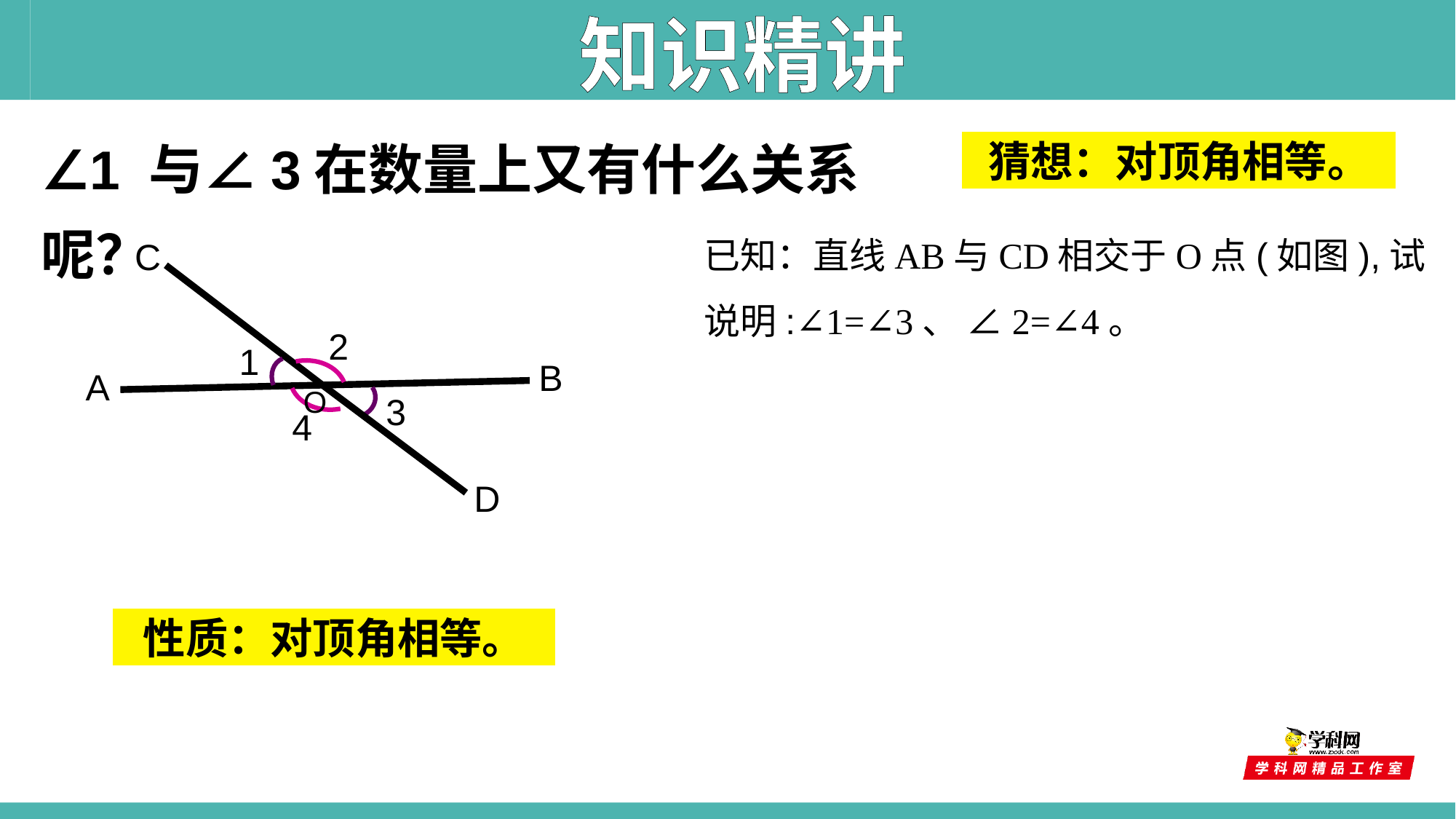

知识精讲
∠1 与∠3在数量上又有什么关系呢？
猜想：对顶角相等。
已知：直线AB与CD相交于O点(如图),试说明:∠1=∠3、 ∠2=∠4。
C

2
1
B

A

O

3

4
D
性质：对顶角相等。